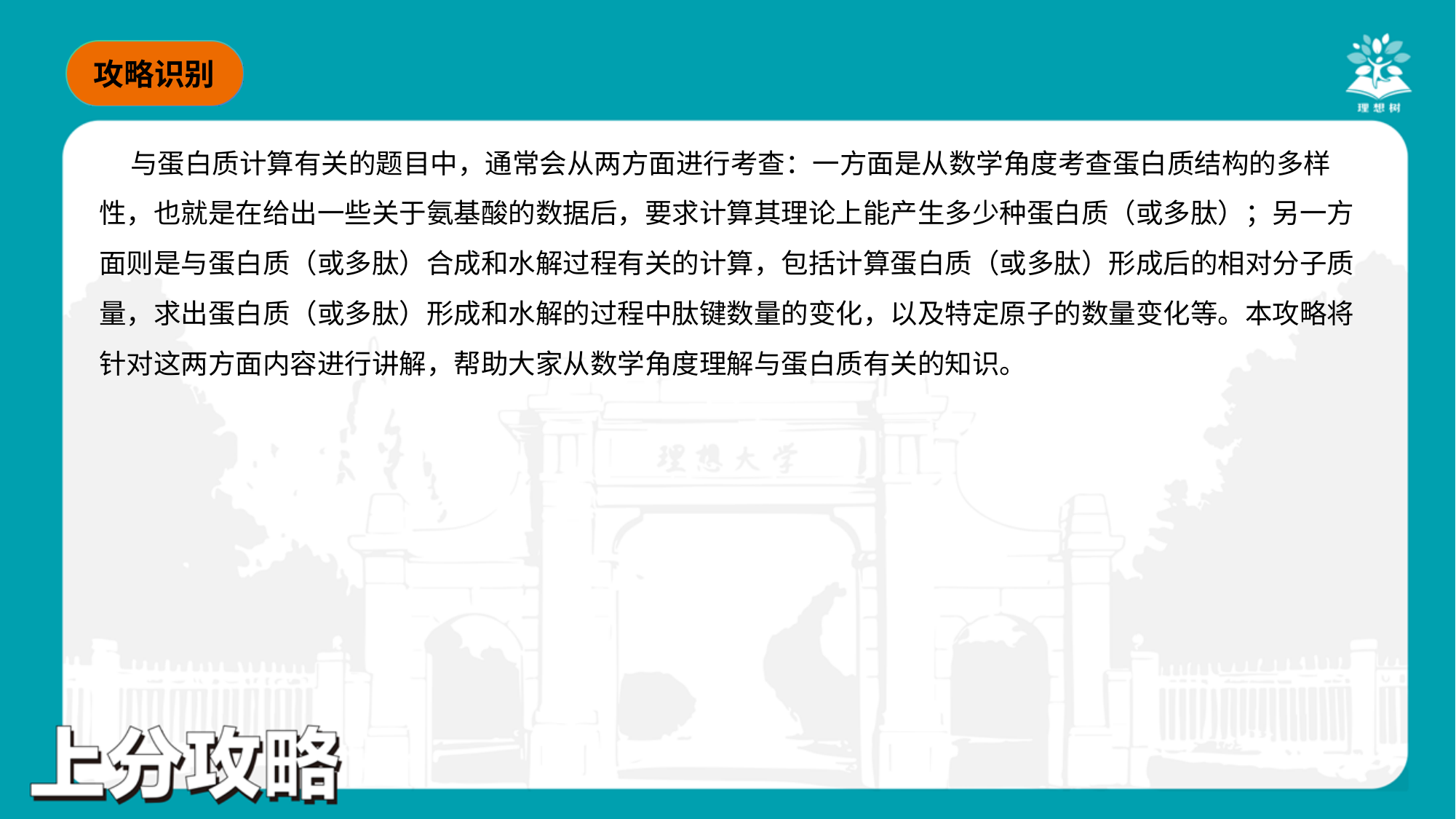

与蛋白质计算有关的题目中，通常会从两方面进行考查：一方面是从数学角度考查蛋白质结构的多样
性，也就是在给出一些关于氨基酸的数据后，要求计算其理论上能产生多少种蛋白质（或多肽）；另一方
面则是与蛋白质（或多肽）合成和水解过程有关的计算，包括计算蛋白质（或多肽）形成后的相对分子质
量，求出蛋白质（或多肽）形成和水解的过程中肽键数量的变化，以及特定原子的数量变化等。本攻略将
针对这两方面内容进行讲解，帮助大家从数学角度理解与蛋白质有关的知识。